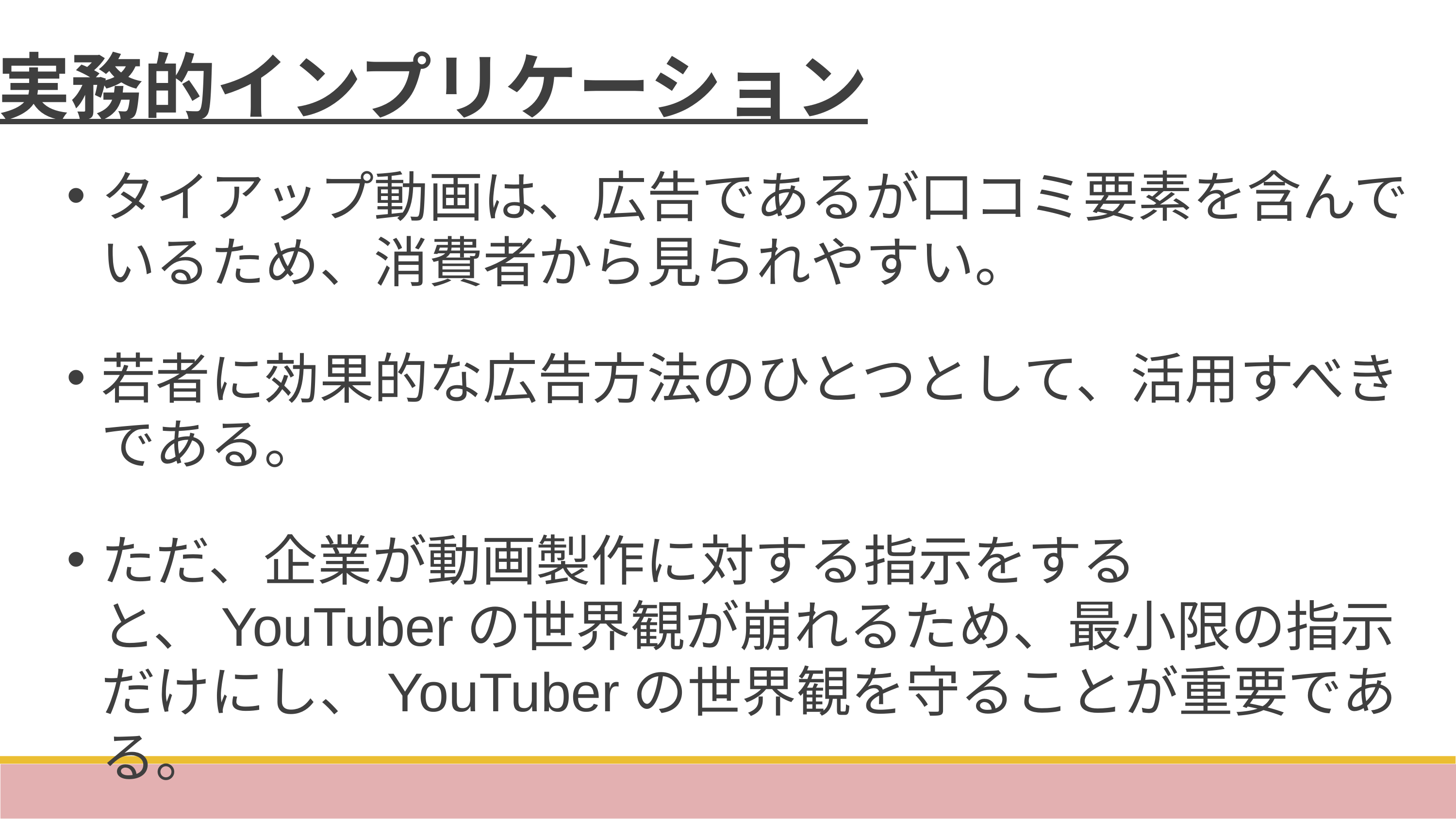

実務的インプリケーション
タイアップ動画は、広告であるが口コミ要素を含んでいるため、消費者から見られやすい。

若者に効果的な広告方法のひとつとして、活用すべきである。

ただ、企業が動画製作に対する指示をすると、YouTuberの世界観が崩れるため、最小限の指示だけにし、YouTuberの世界観を守ることが重要である。